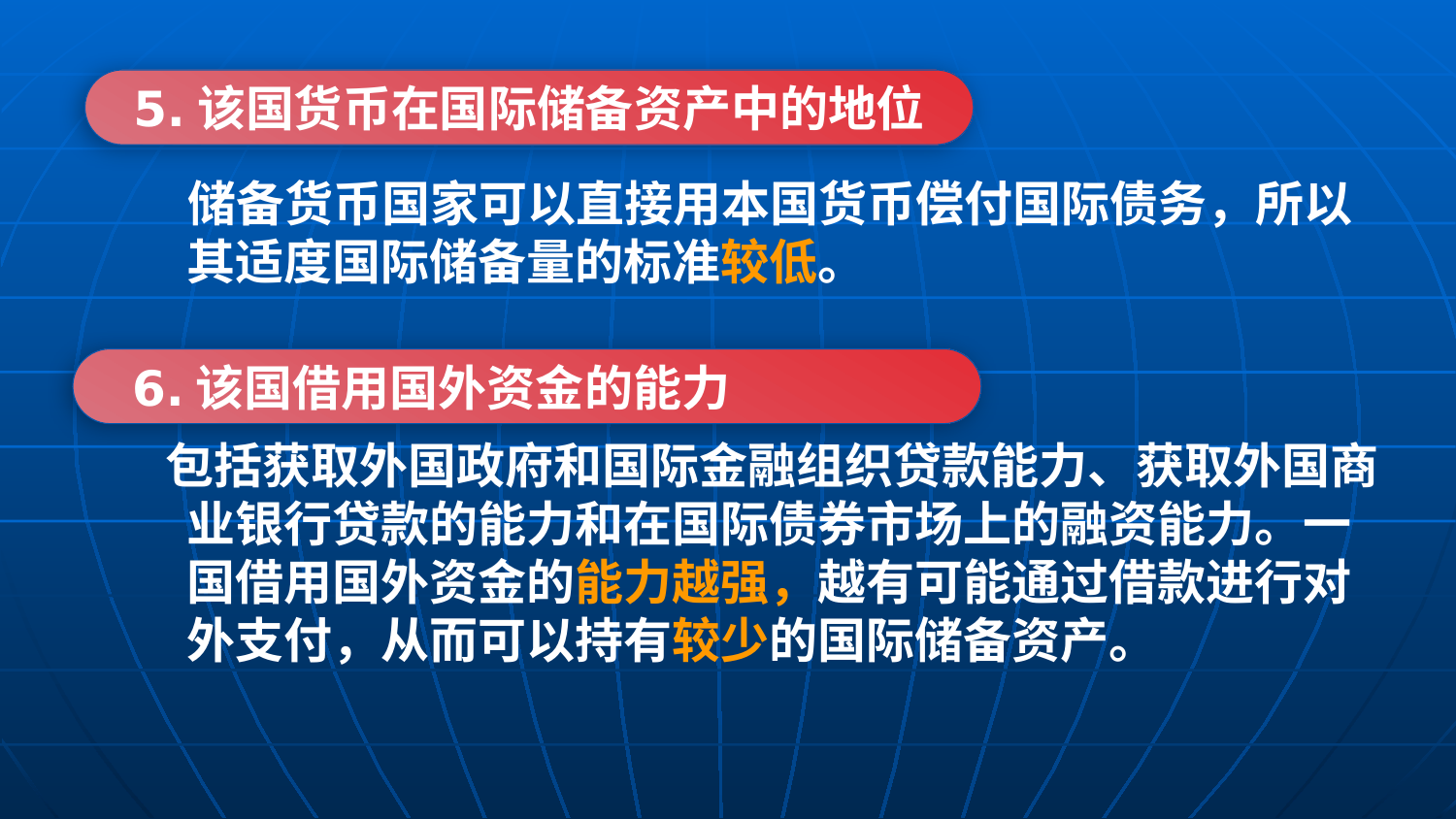

5.该国货币在国际储备资产中的地位

    储备货币国家可以直接用本国货币偿付国际债务，所以其适度国际储备量的标准较低。

  包括获取外国政府和国际金融组织贷款能力、获取外国商业银行贷款的能力和在国际债券市场上的融资能力。一国借用国外资金的能力越强，越有可能通过借款进行对外支付，从而可以持有较少的国际储备资产。

  6.该国借用国外资金的能力